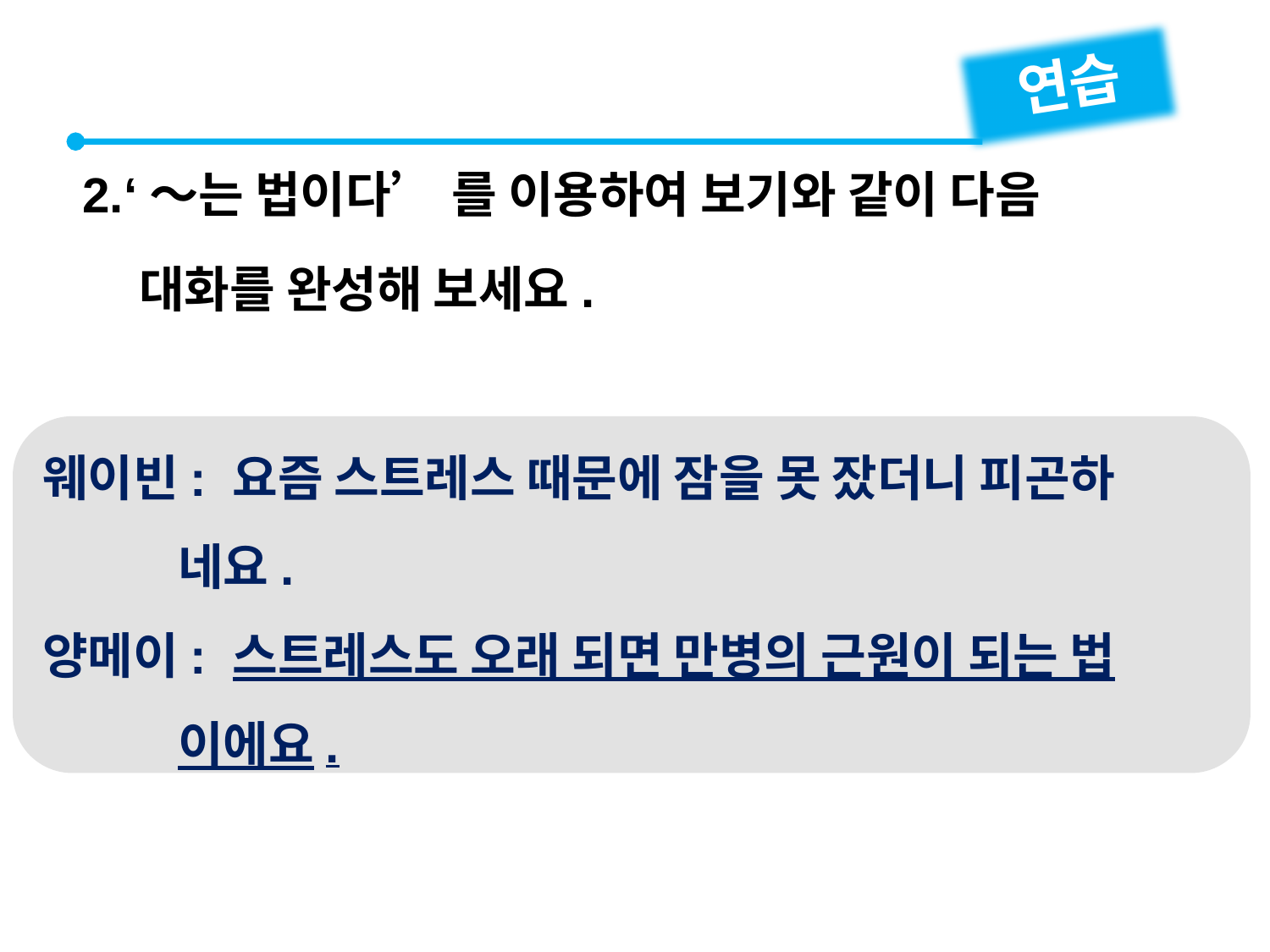

연습
2.‘～는 법이다’ 를 이용하여 보기와 같이 다음
    대화를 완성해 보세요.
웨이빈: 요즘 스트레스 때문에 잠을 못 잤더니 피곤하
           네요.
양메이: 스트레스도 오래 되면 만병의 근원이 되는 법
           이에요.